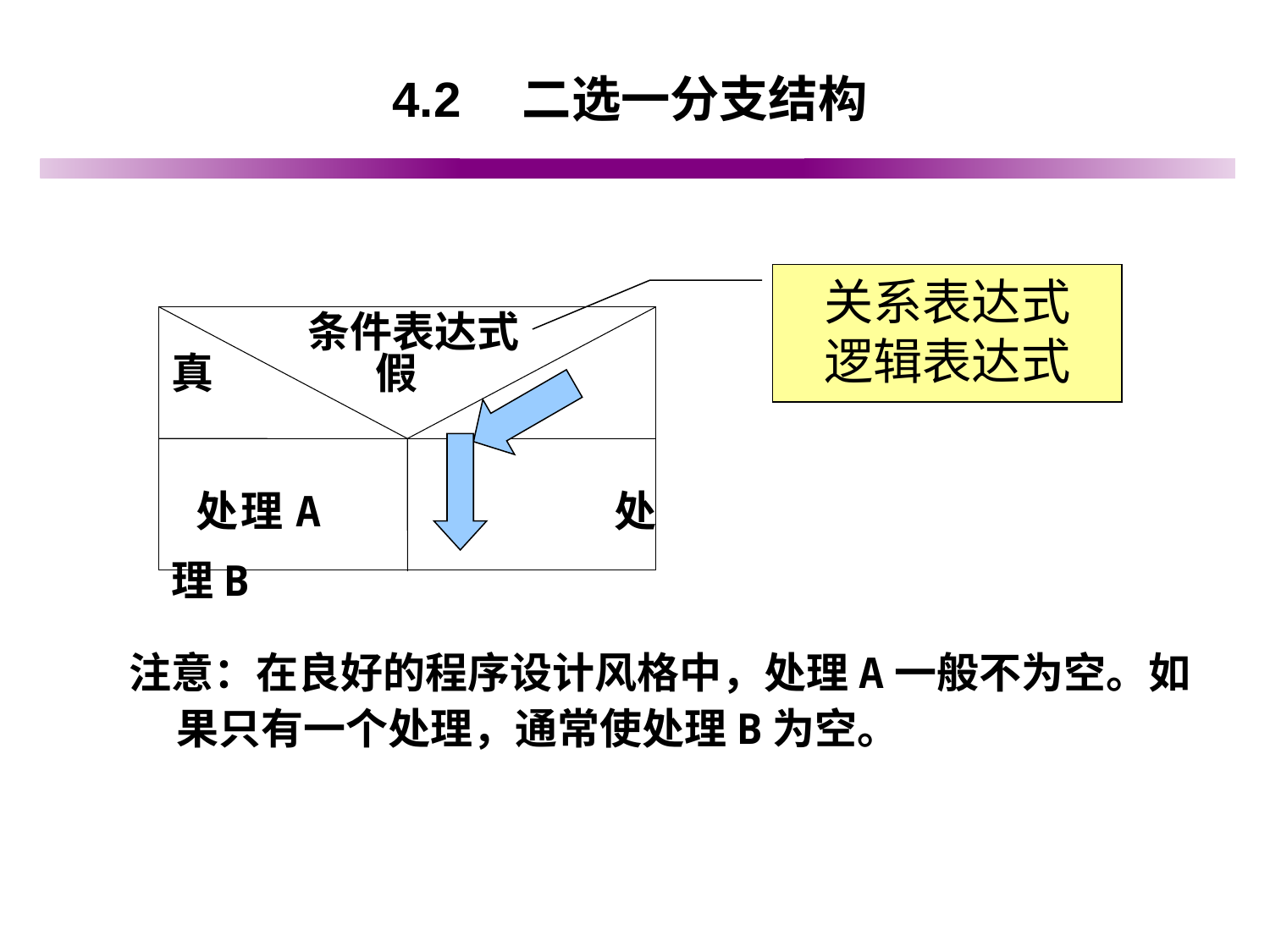

# 4.2　二选一分支结构
关系表达式
逻辑表达式
条件表达式
真                 假

 处理A          处理B

注意：在良好的程序设计风格中，处理A一般不为空。如果只有一个处理，通常使处理B为空。